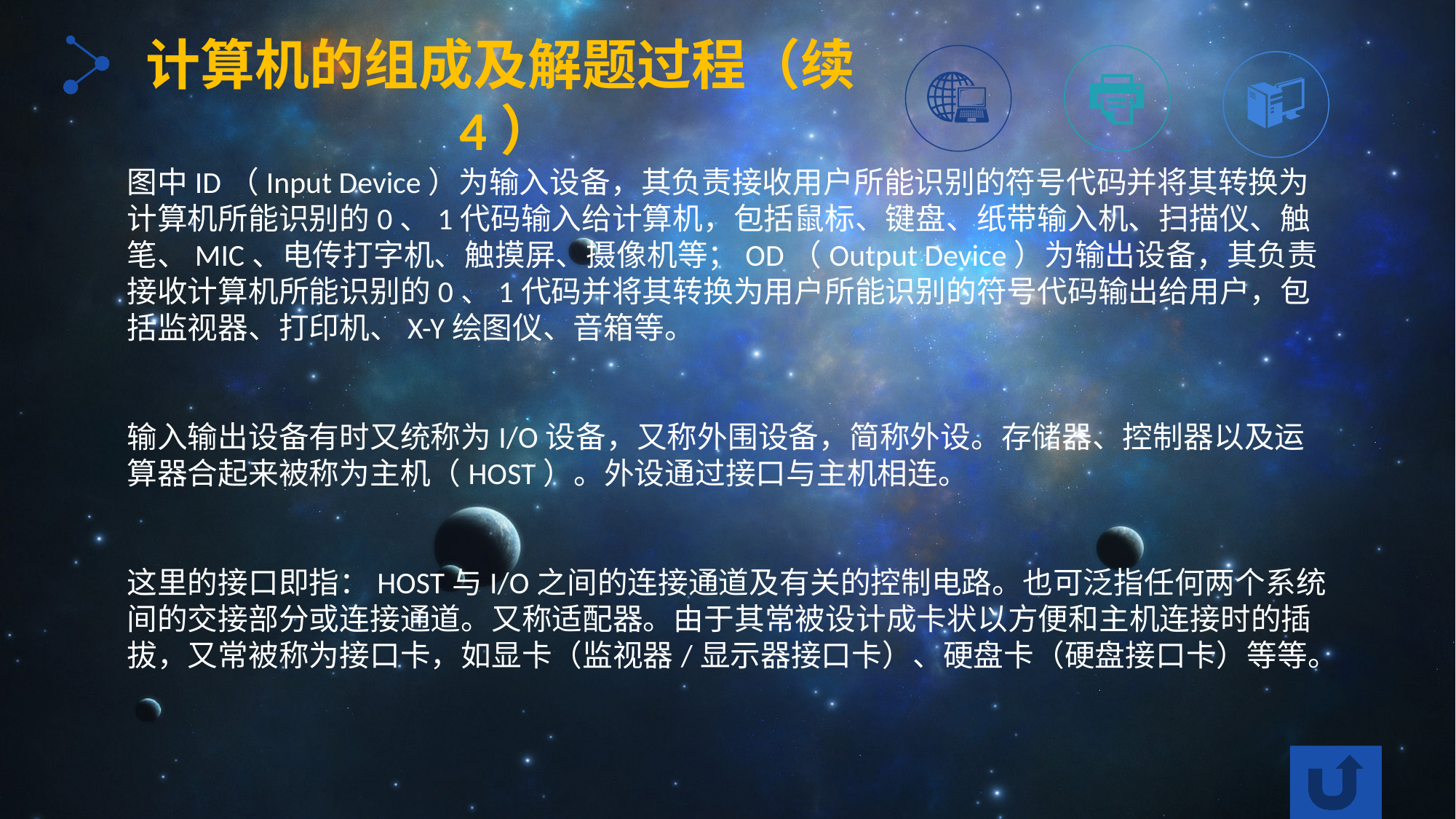

计算机的组成及解题过程（续4）

图中ID（Input Device）为输入设备，其负责接收用户所能识别的符号代码并将其转换为计算机所能识别的0、1代码输入给计算机，包括鼠标、键盘、纸带输入机、扫描仪、触笔、MIC、电传打字机、触摸屏、摄像机等；OD（Output Device）为输出设备，其负责接收计算机所能识别的0、1代码并将其转换为用户所能识别的符号代码输出给用户，包括监视器、打印机、X-Y绘图仪、音箱等。

输入输出设备有时又统称为I/O设备，又称外围设备，简称外设。存储器、控制器以及运算器合起来被称为主机（HOST）。外设通过接口与主机相连。

这里的接口即指：HOST与I/O之间的连接通道及有关的控制电路。也可泛指任何两个系统间的交接部分或连接通道。又称适配器。由于其常被设计成卡状以方便和主机连接时的插拔，又常被称为接口卡，如显卡（监视器/显示器接口卡）、硬盘卡（硬盘接口卡）等等。